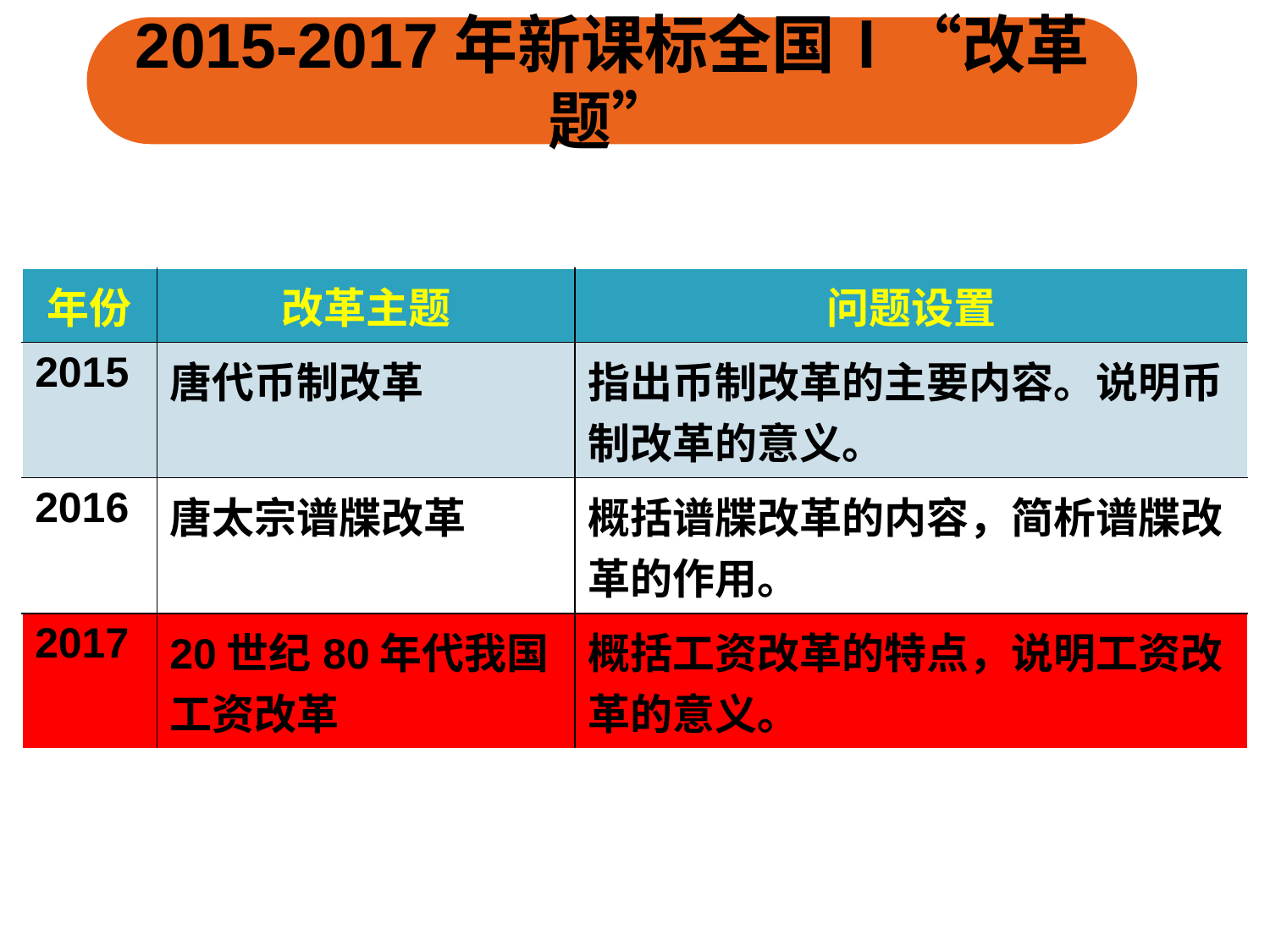

2015-2017年新课标全国Ⅰ“改革题”
| 年份 | 改革主题 | 问题设置 |
| --- | --- | --- |
| 2015 | 唐代币制改革 | 指出币制改革的主要内容。说明币制改革的意义。 |
| 2016 | 唐太宗谱牒改革 | 概括谱牒改革的内容，简析谱牒改革的作用。 |
| 2017 | 20世纪80年代我国工资改革 | 概括工资改革的特点，说明工资改革的意义。 |